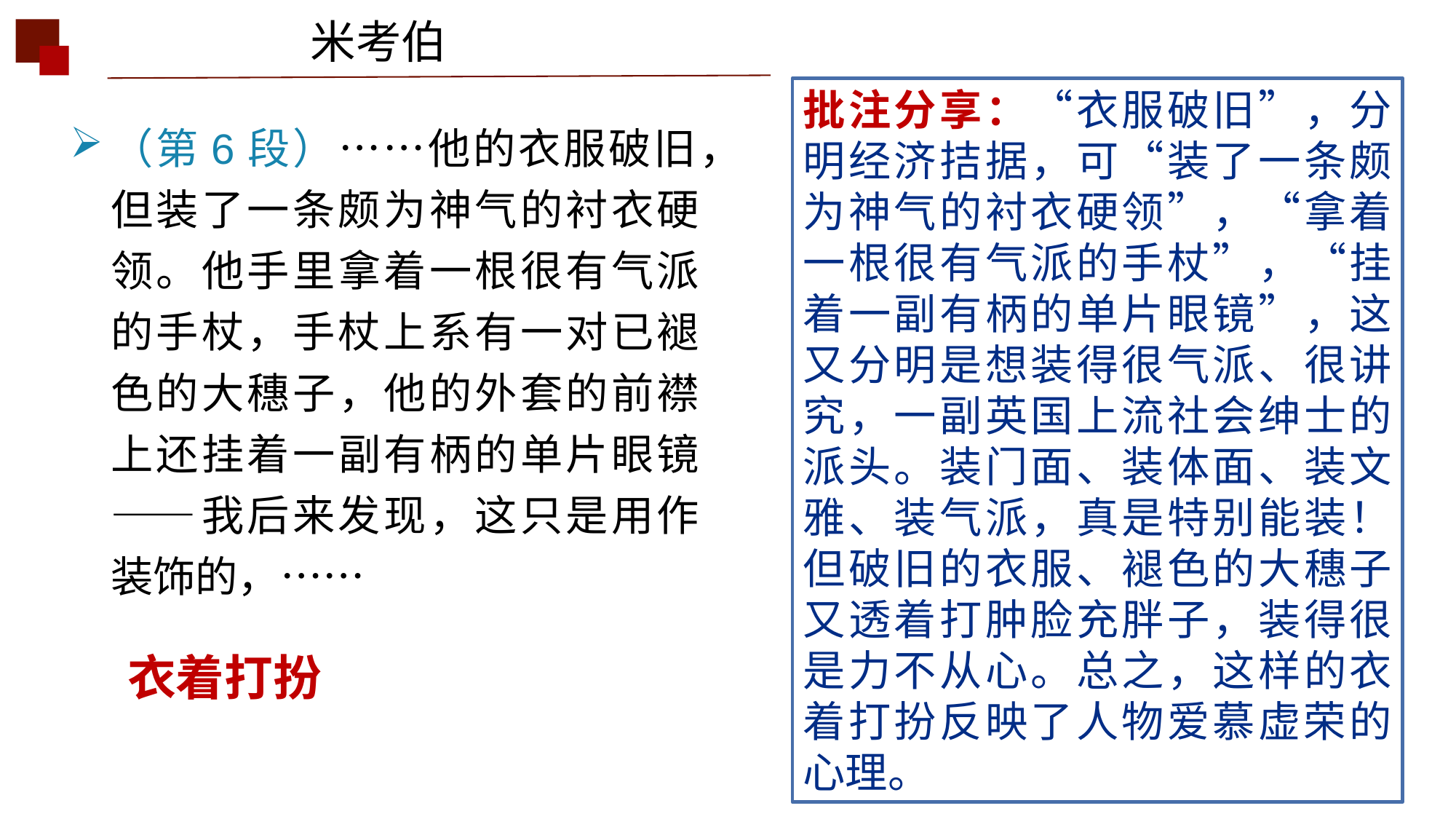

米考伯

批注分享：“衣服破旧”，分明经济拮据，可“装了一条颇为神气的衬衣硬领”，“拿着一根很有气派的手杖”，“挂着一副有柄的单片眼镜”，这又分明是想装得很气派、很讲究，一副英国上流社会绅士的派头。装门面、装体面、装文雅、装气派，真是特别能装！但破旧的衣服、褪色的大穗子又透着打肿脸充胖子，装得很是力不从心。总之，这样的衣着打扮反映了人物爱慕虚荣的心理。
（第6段）……他的衣服破旧，但装了一条颇为神气的衬衣硬领。他手里拿着一根很有气派的手杖，手杖上系有一对已褪色的大穗子，他的外套的前襟上还挂着一副有柄的单片眼镜——我后来发现，这只是用作装饰的，……
衣着打扮